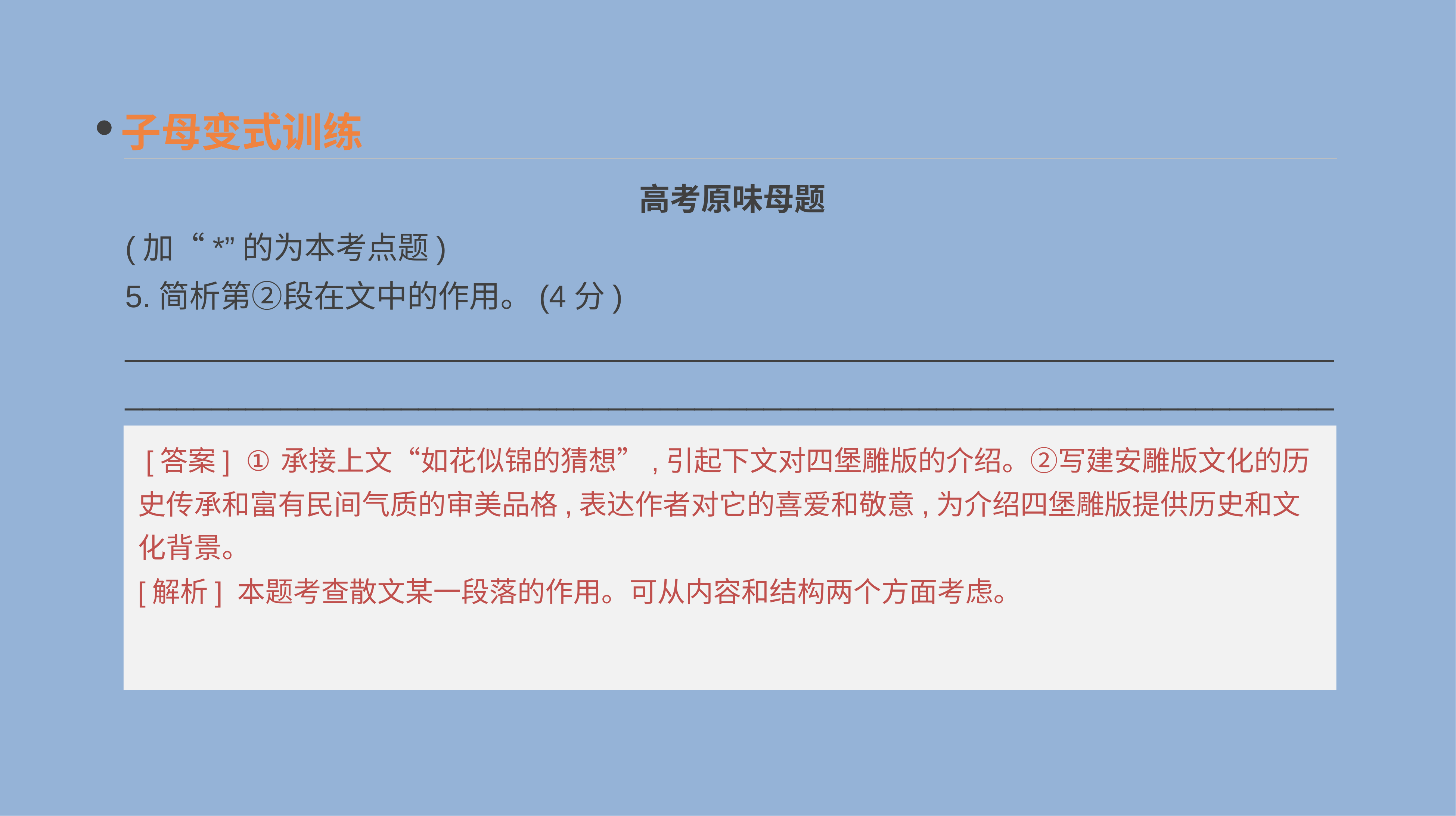

子母变式训练

高考原味母题
(加“*”的为本考点题)
5.简析第②段在文中的作用。(4分)
__________________________________________________________________________________________________________________________________________________________________________

 [答案]  ①承接上文“如花似锦的猜想”,引起下文对四堡雕版的介绍。②写建安雕版文化的历史传承和富有民间气质的审美品格,表达作者对它的喜爱和敬意,为介绍四堡雕版提供历史和文化背景。
[解析] 本题考查散文某一段落的作用。可从内容和结构两个方面考虑。